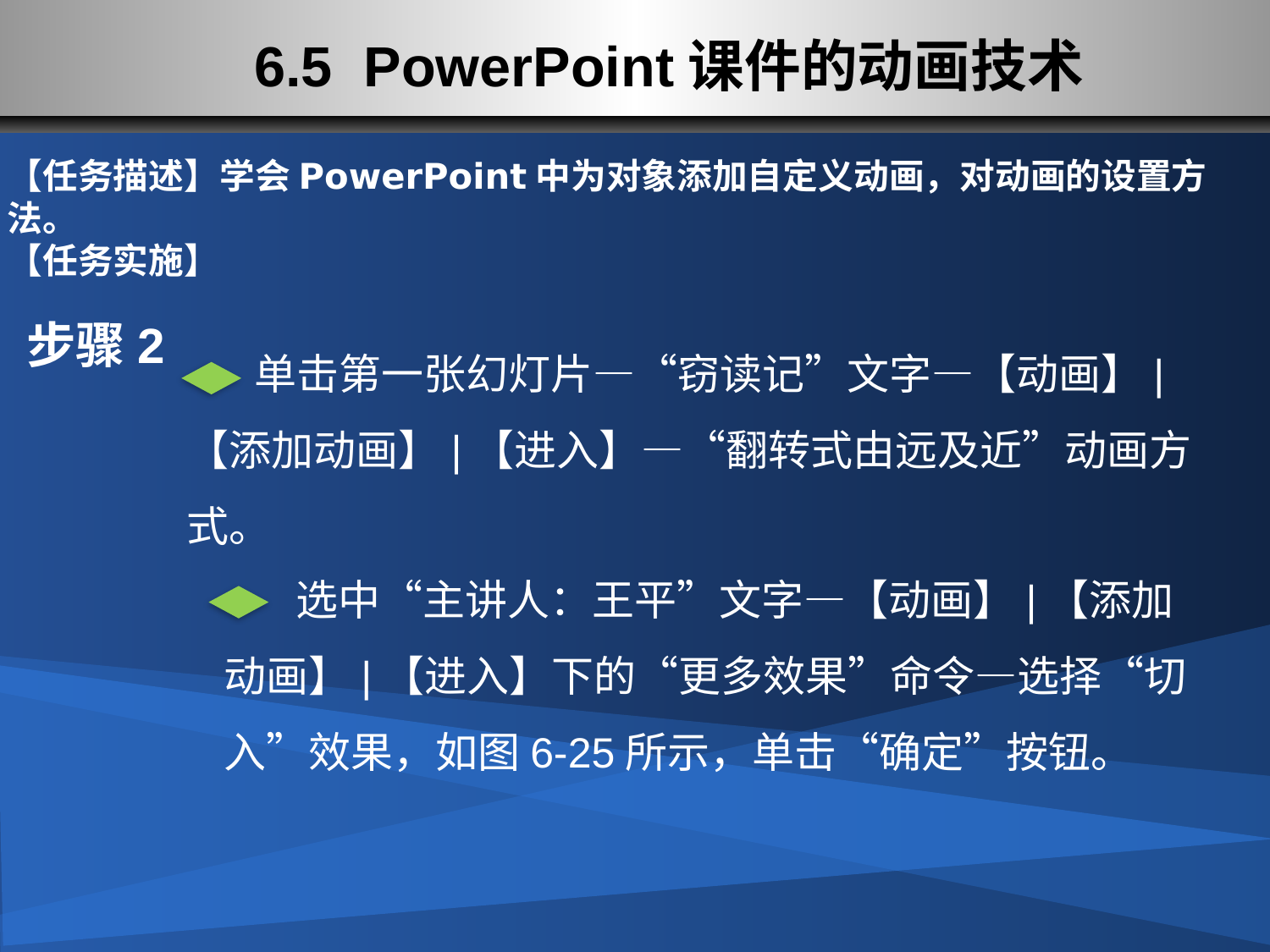

6.5  PowerPoint课件的动画技术
【任务描述】学会PowerPoint中为对象添加自定义动画，对动画的设置方法。
【任务实施】
步骤2

      单击第一张幻灯片—“窃读记”文字—【动画】|【添加动画】|【进入】—“翻转式由远及近”动画方式。

         选中“主讲人：王平”文字—【动画】|【添加动画】|【进入】下的“更多效果”命令—选择“切入”效果，如图6-25所示，单击“确定”按钮。